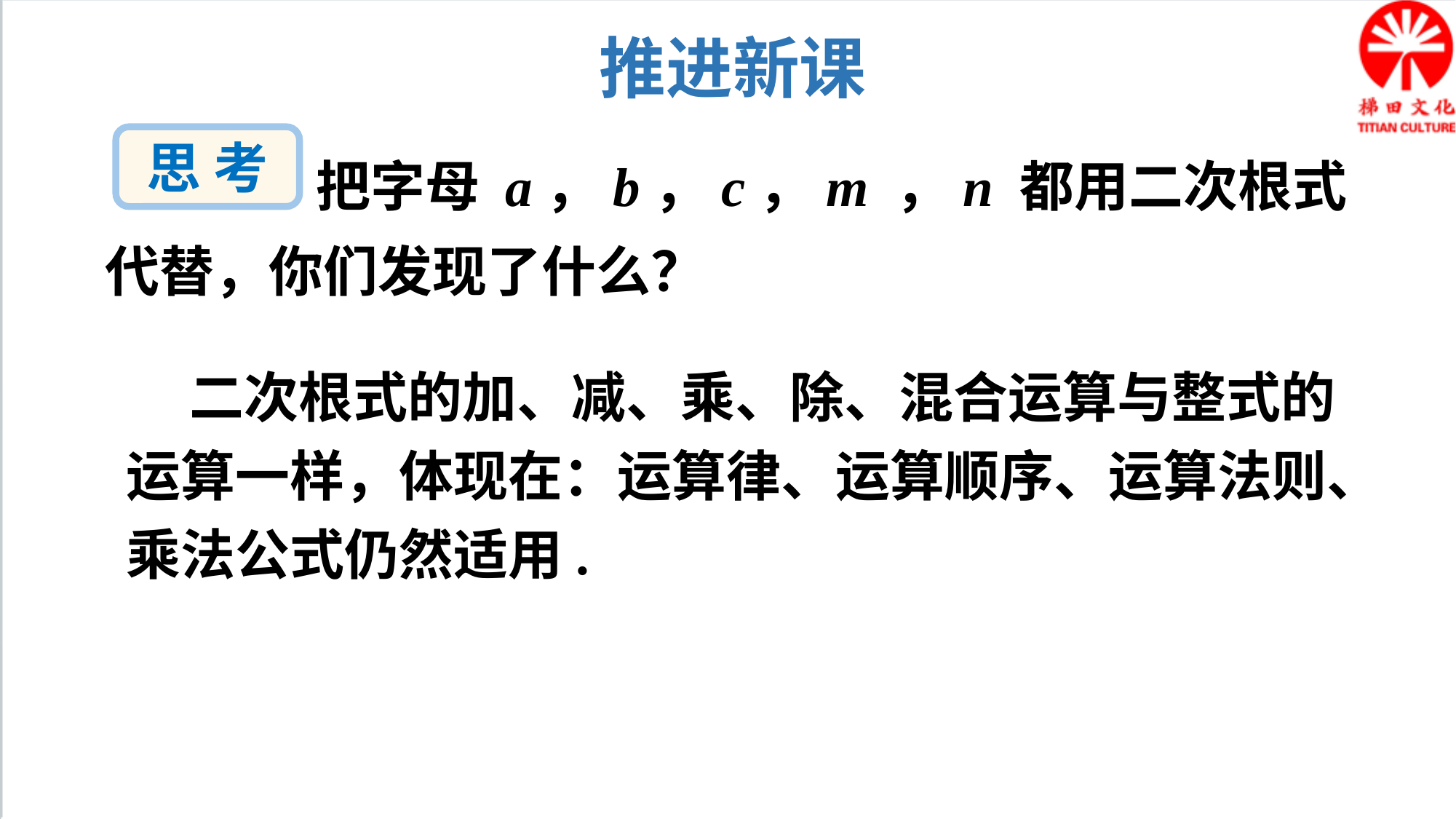

推进新课
                把字母 a，b，c，m ，n 都用二次根式代替，你们发现了什么？
思 考
    二次根式的加、减、乘、除、混合运算与整式的运算一样，体现在：运算律、运算顺序、运算法则、乘法公式仍然适用.